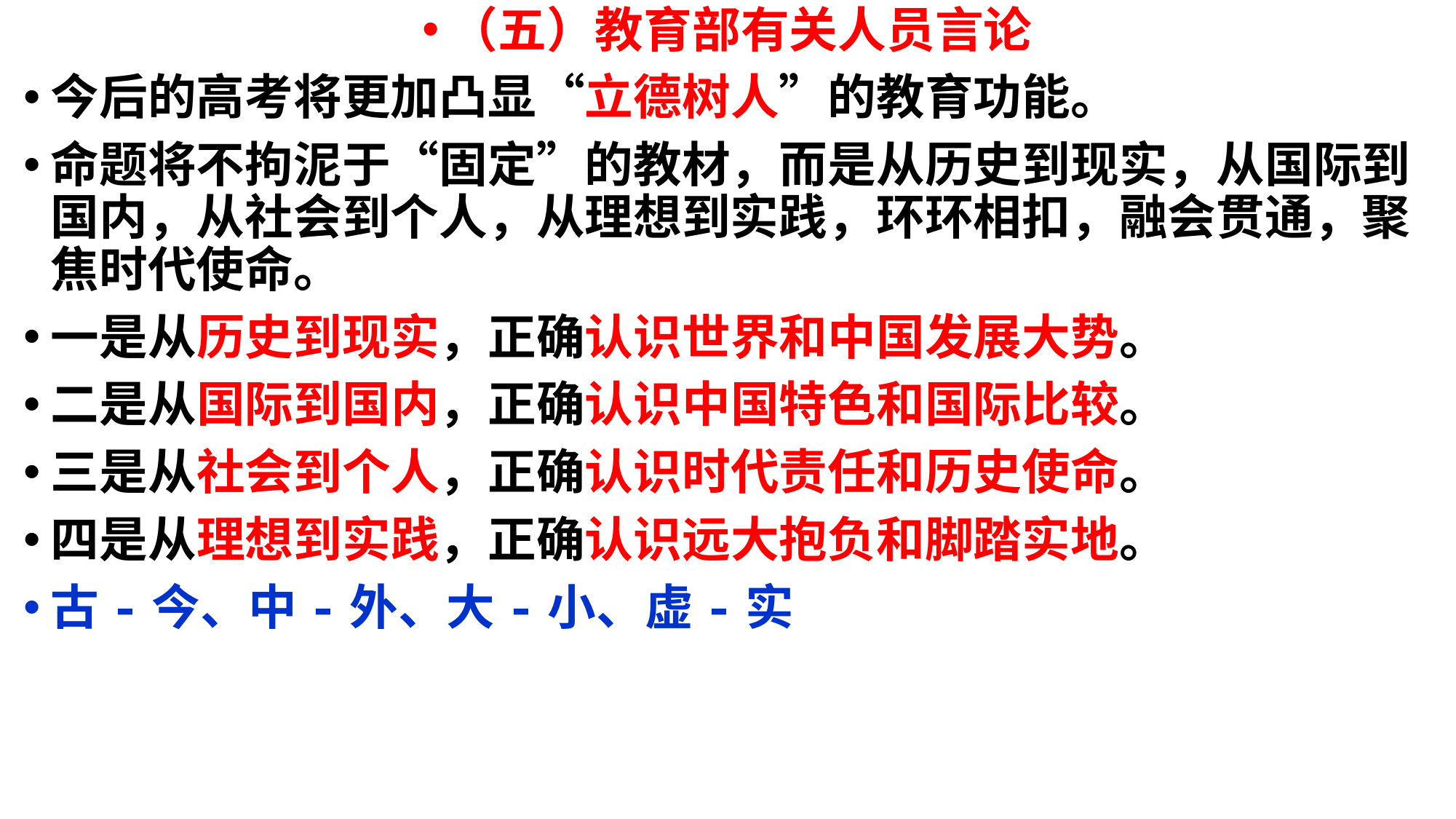

（五）教育部有关人员言论
今后的高考将更加凸显“立德树人”的教育功能。
命题将不拘泥于“固定”的教材，而是从历史到现实，从国际到国内，从社会到个人，从理想到实践，环环相扣，融会贯通，聚焦时代使命。
一是从历史到现实，正确认识世界和中国发展大势。
二是从国际到国内，正确认识中国特色和国际比较。
三是从社会到个人，正确认识时代责任和历史使命。
四是从理想到实践，正确认识远大抱负和脚踏实地。
古-今、中-外、大-小、虚-实